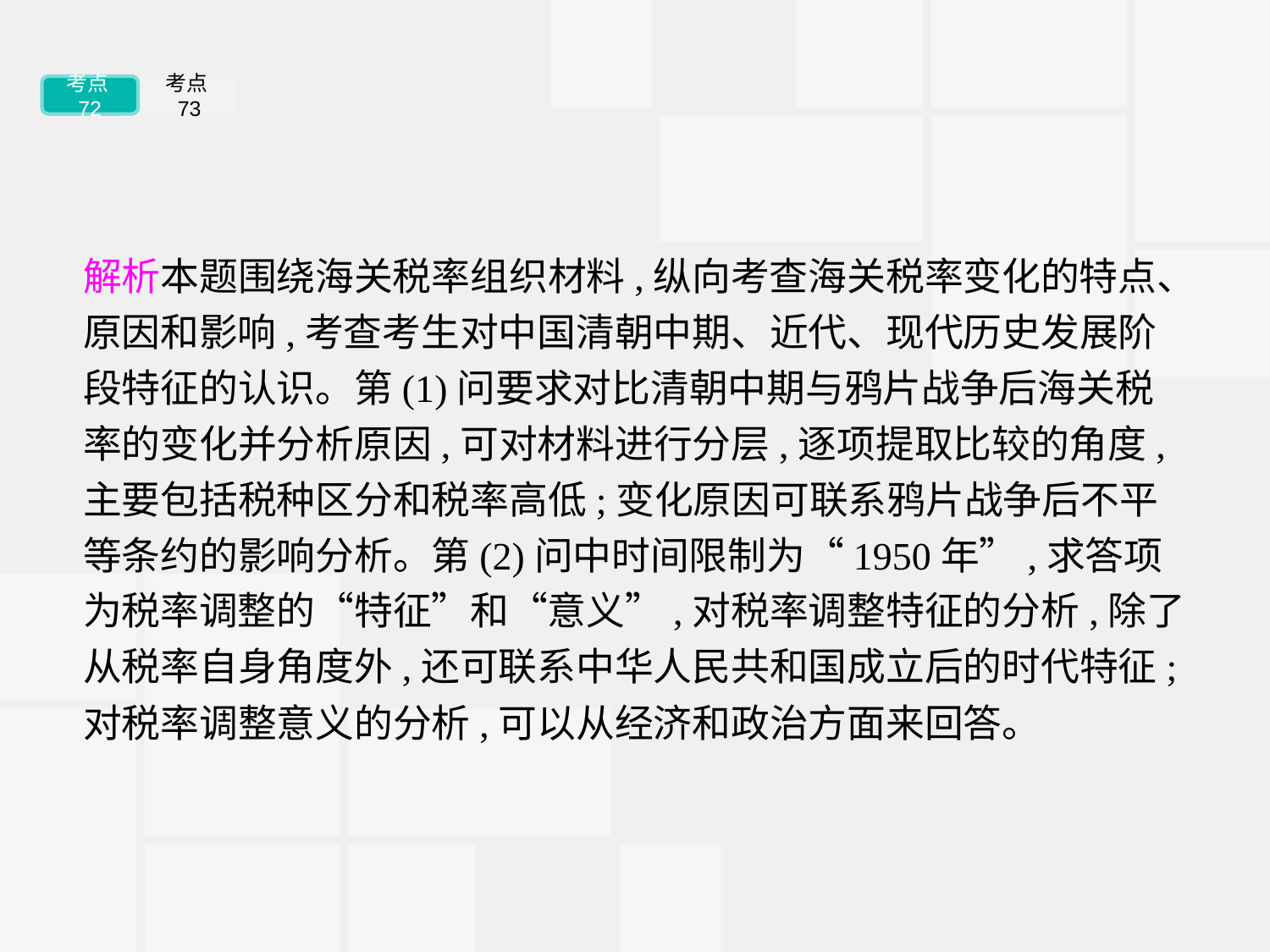

考点72
考点73
解析本题围绕海关税率组织材料,纵向考查海关税率变化的特点、原因和影响,考查考生对中国清朝中期、近代、现代历史发展阶段特征的认识。第(1)问要求对比清朝中期与鸦片战争后海关税率的变化并分析原因,可对材料进行分层,逐项提取比较的角度,主要包括税种区分和税率高低;变化原因可联系鸦片战争后不平等条约的影响分析。第(2)问中时间限制为“1950年”,求答项为税率调整的“特征”和“意义”,对税率调整特征的分析,除了从税率自身角度外,还可联系中华人民共和国成立后的时代特征;对税率调整意义的分析,可以从经济和政治方面来回答。